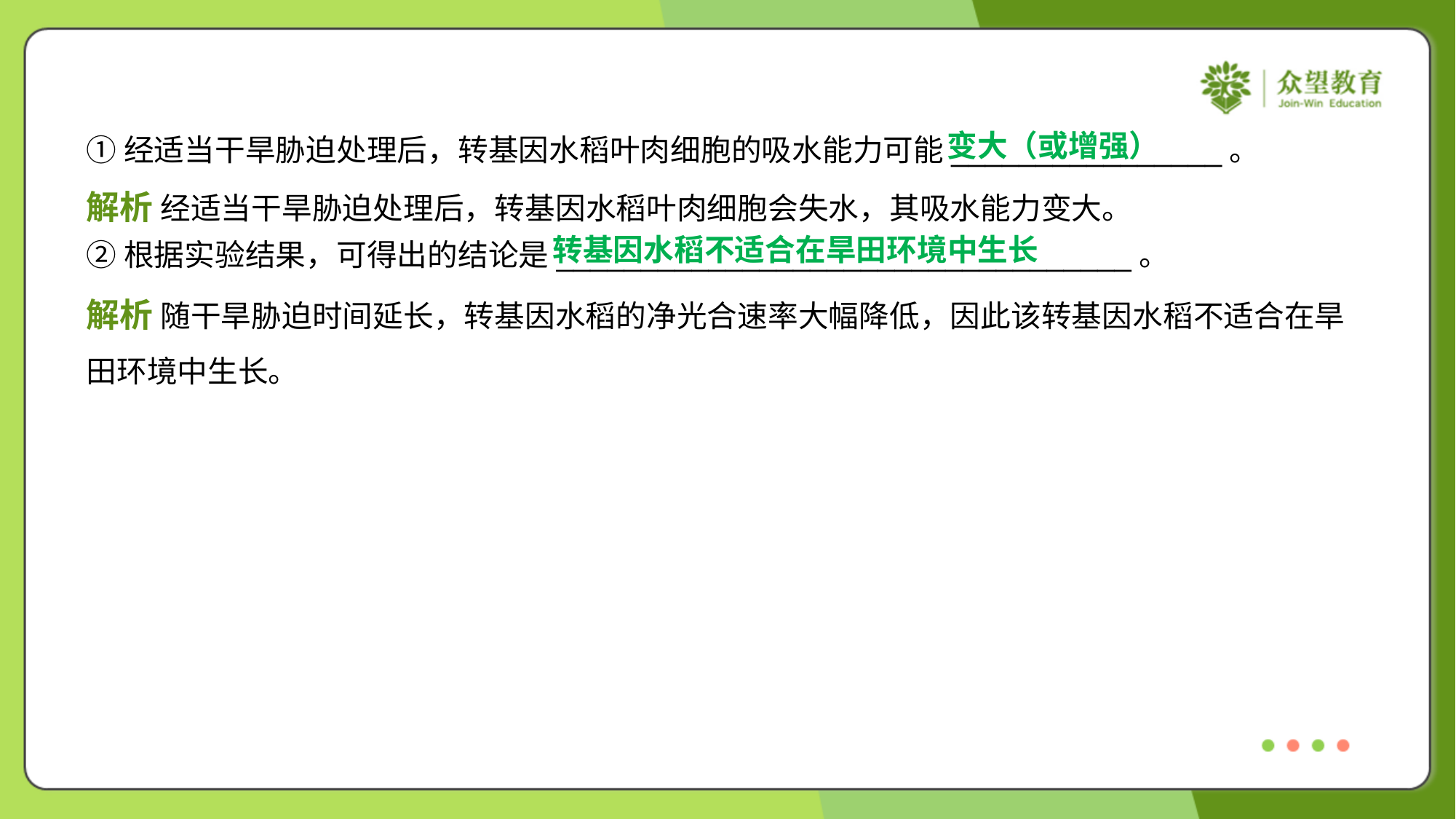

变大（或增强）
①经适当干旱胁迫处理后，转基因水稻叶肉细胞的吸水能力可能________________。
解析 经适当干旱胁迫处理后，转基因水稻叶肉细胞会失水，其吸水能力变大。
转基因水稻不适合在旱田环境中生长
②根据实验结果，可得出的结论是__________________________________。
解析 随干旱胁迫时间延长，转基因水稻的净光合速率大幅降低，因此该转基因水稻不适合在旱
田环境中生长。